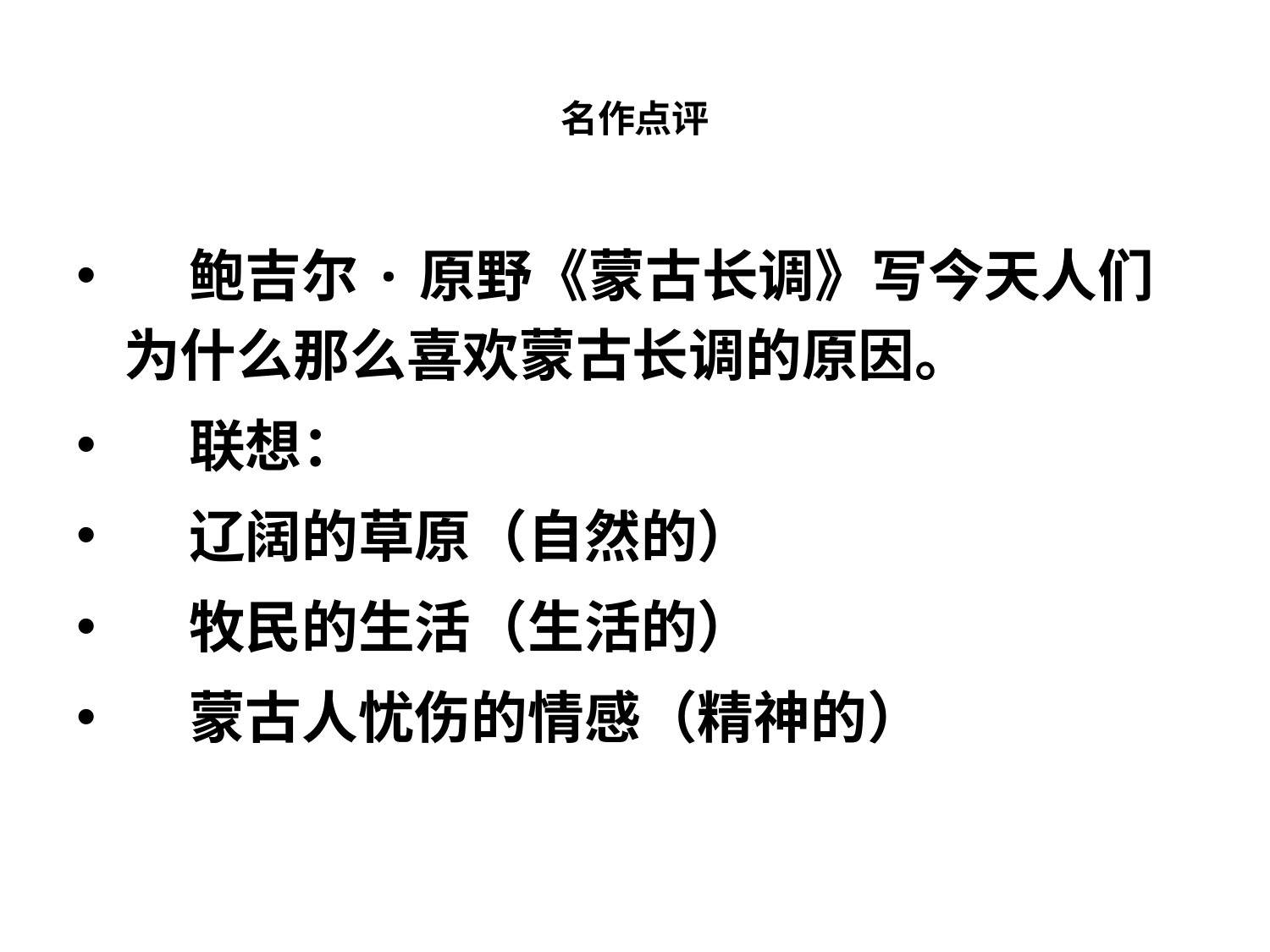

# 名作点评
    鲍吉尔·原野《蒙古长调》写今天人们为什么那么喜欢蒙古长调的原因。
    联想：
    辽阔的草原（自然的）
    牧民的生活（生活的）
    蒙古人忧伤的情感（精神的）